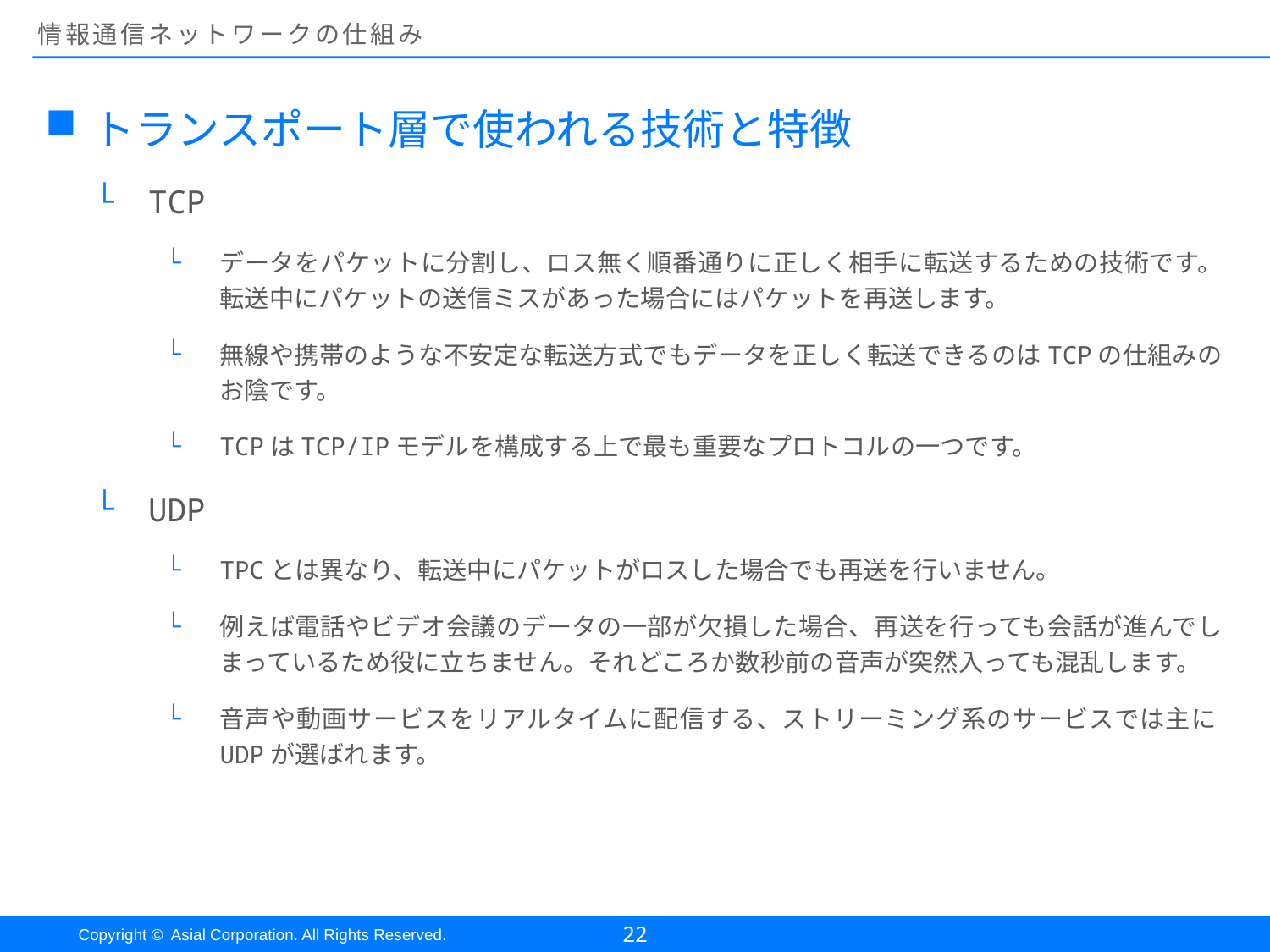

# 情報通信ネットワークの仕組み

トランスポート層で使われる技術と特徴
TCP
データをパケットに分割し、ロス無く順番通りに正しく相手に転送するための技術です。転送中にパケットの送信ミスがあった場合にはパケットを再送します。
無線や携帯のような不安定な転送方式でもデータを正しく転送できるのはTCPの仕組みのお陰です。
TCPはTCP/IPモデルを構成する上で最も重要なプロトコルの一つです。
UDP
TPCとは異なり、転送中にパケットがロスした場合でも再送を行いません。
例えば電話やビデオ会議のデータの一部が欠損した場合、再送を行っても会話が進んでしまっているため役に立ちません。それどころか数秒前の音声が突然入っても混乱します。
音声や動画サービスをリアルタイムに配信する、ストリーミング系のサービスでは主にUDPが選ばれます。
22